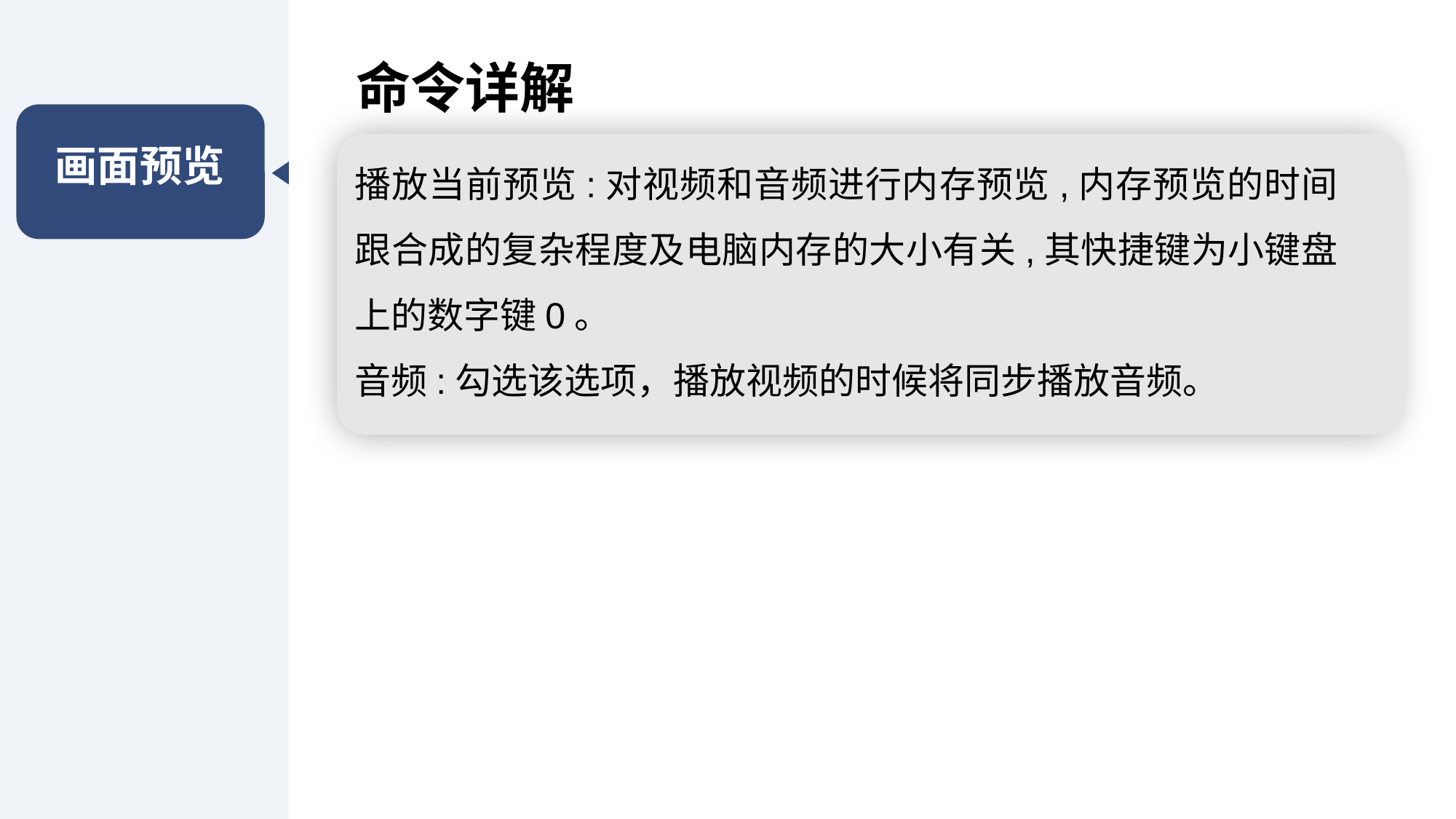

命令详解

画面预览

播放当前预览:对视频和音频进行内存预览,内存预览的时间跟合成的复杂程度及电脑内存的大小有关,其快捷键为小键盘上的数字键0。
音频:勾选该选项，播放视频的时候将同步播放音频。